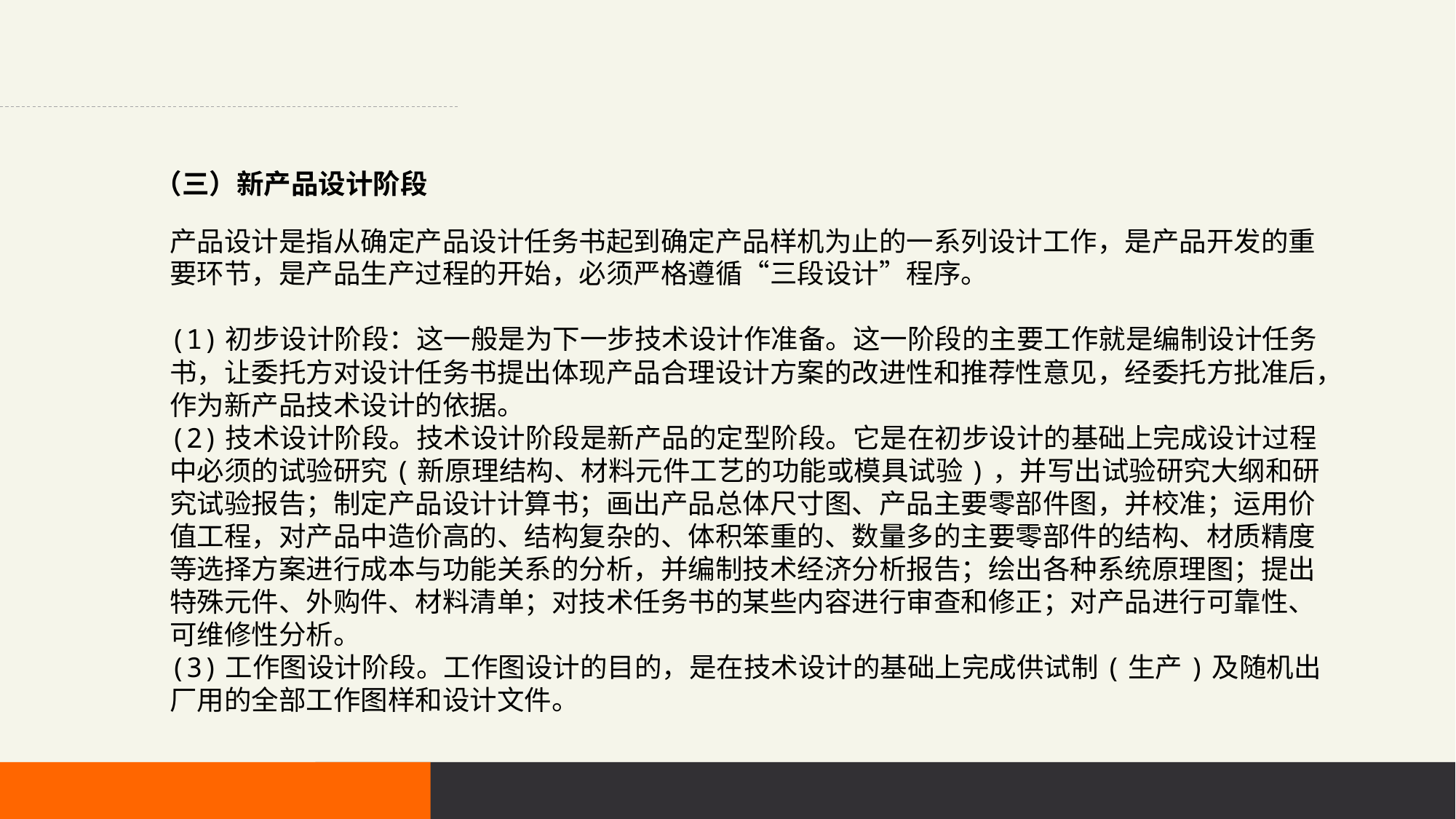

（三）新产品设计阶段

产品设计是指从确定产品设计任务书起到确定产品样机为止的一系列设计工作，是产品开发的重要环节，是产品生产过程的开始，必须严格遵循“三段设计”程序。

(1)初步设计阶段：这一般是为下一步技术设计作准备。这一阶段的主要工作就是编制设计任务书，让委托方对设计任务书提出体现产品合理设计方案的改进性和推荐性意见，经委托方批准后，作为新产品技术设计的依据。
(2)技术设计阶段。技术设计阶段是新产品的定型阶段。它是在初步设计的基础上完成设计过程中必须的试验研究(新原理结构、材料元件工艺的功能或模具试验)，并写出试验研究大纲和研究试验报告；制定产品设计计算书；画出产品总体尺寸图、产品主要零部件图，并校准；运用价值工程，对产品中造价高的、结构复杂的、体积笨重的、数量多的主要零部件的结构、材质精度等选择方案进行成本与功能关系的分析，并编制技术经济分析报告；绘出各种系统原理图；提出特殊元件、外购件、材料清单；对技术任务书的某些内容进行审查和修正；对产品进行可靠性、可维修性分析。
(3)工作图设计阶段。工作图设计的目的，是在技术设计的基础上完成供试制(生产)及随机出厂用的全部工作图样和设计文件。